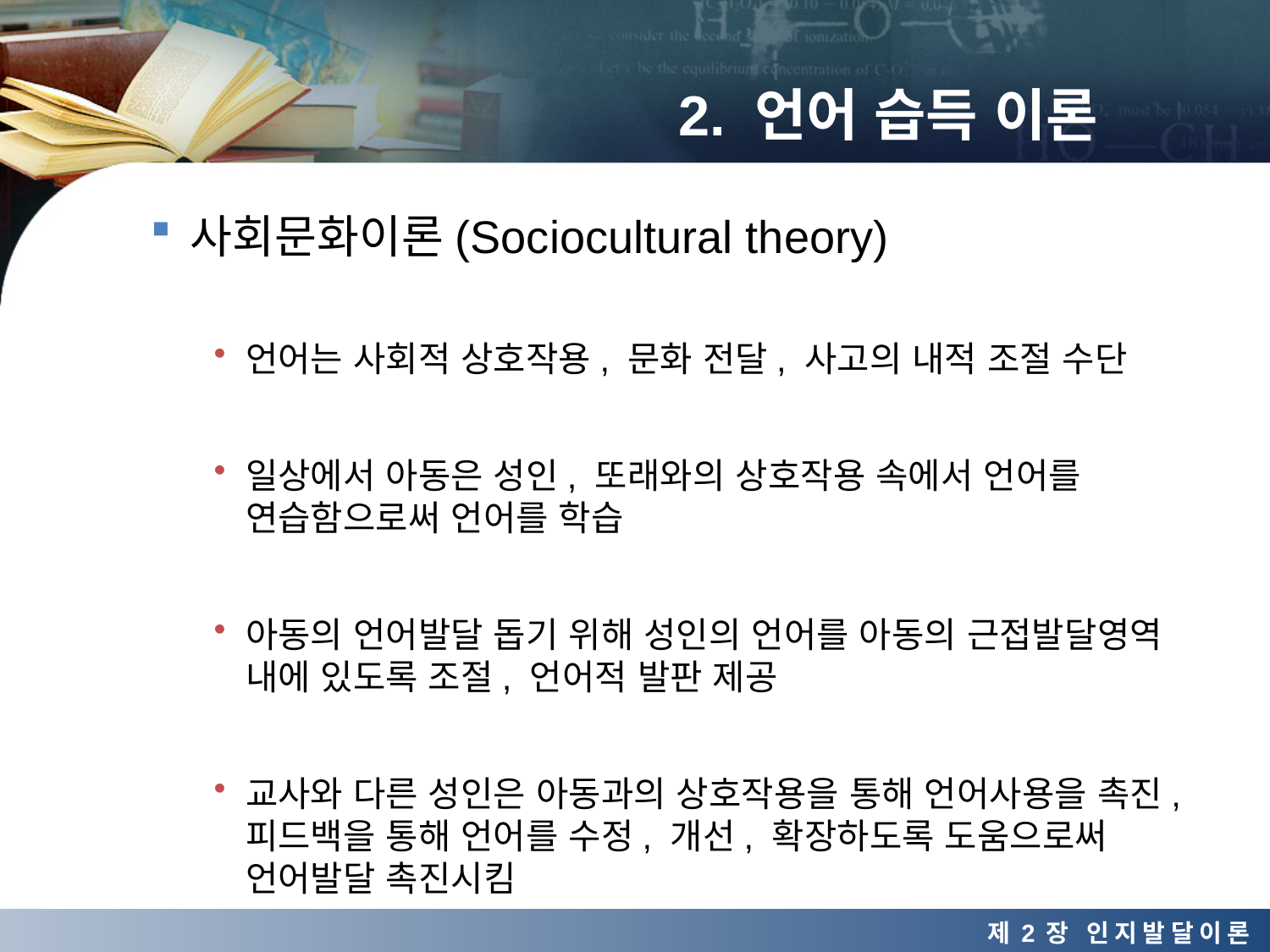

# 2. 언어 습득 이론
사회문화이론(Sociocultural theory)

언어는 사회적 상호작용, 문화 전달, 사고의 내적 조절 수단

일상에서 아동은 성인, 또래와의 상호작용 속에서 언어를 연습함으로써 언어를 학습

아동의 언어발달 돕기 위해 성인의 언어를 아동의 근접발달영역 내에 있도록 조절, 언어적 발판 제공

교사와 다른 성인은 아동과의 상호작용을 통해 언어사용을 촉진, 피드백을 통해 언어를 수정, 개선, 확장하도록 도움으로써 언어발달 촉진시킴